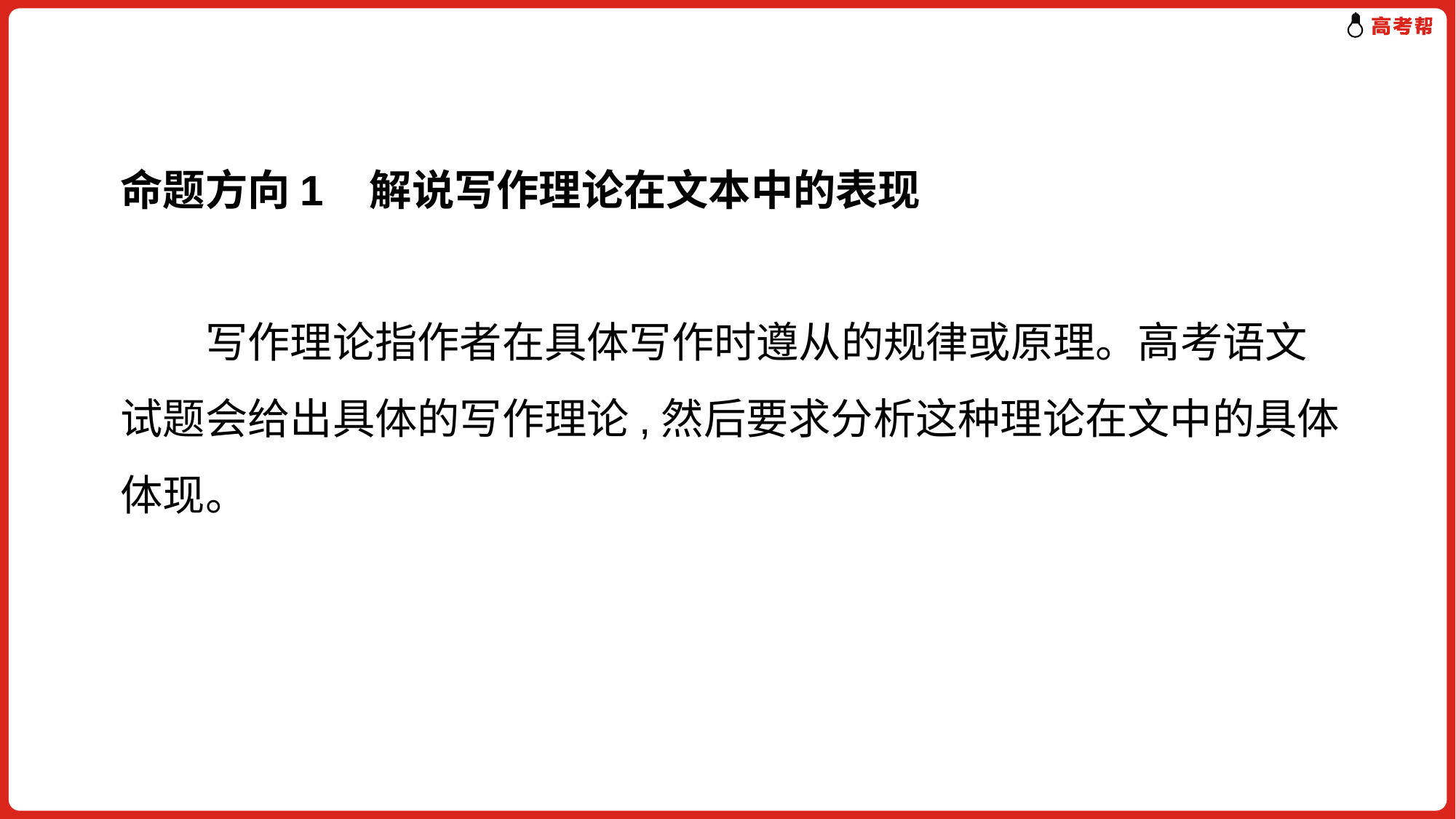

命题方向1   解说写作理论在文本中的表现

　　写作理论指作者在具体写作时遵从的规律或原理。高考语文试题会给出具体的写作理论,然后要求分析这种理论在文中的具体体现。